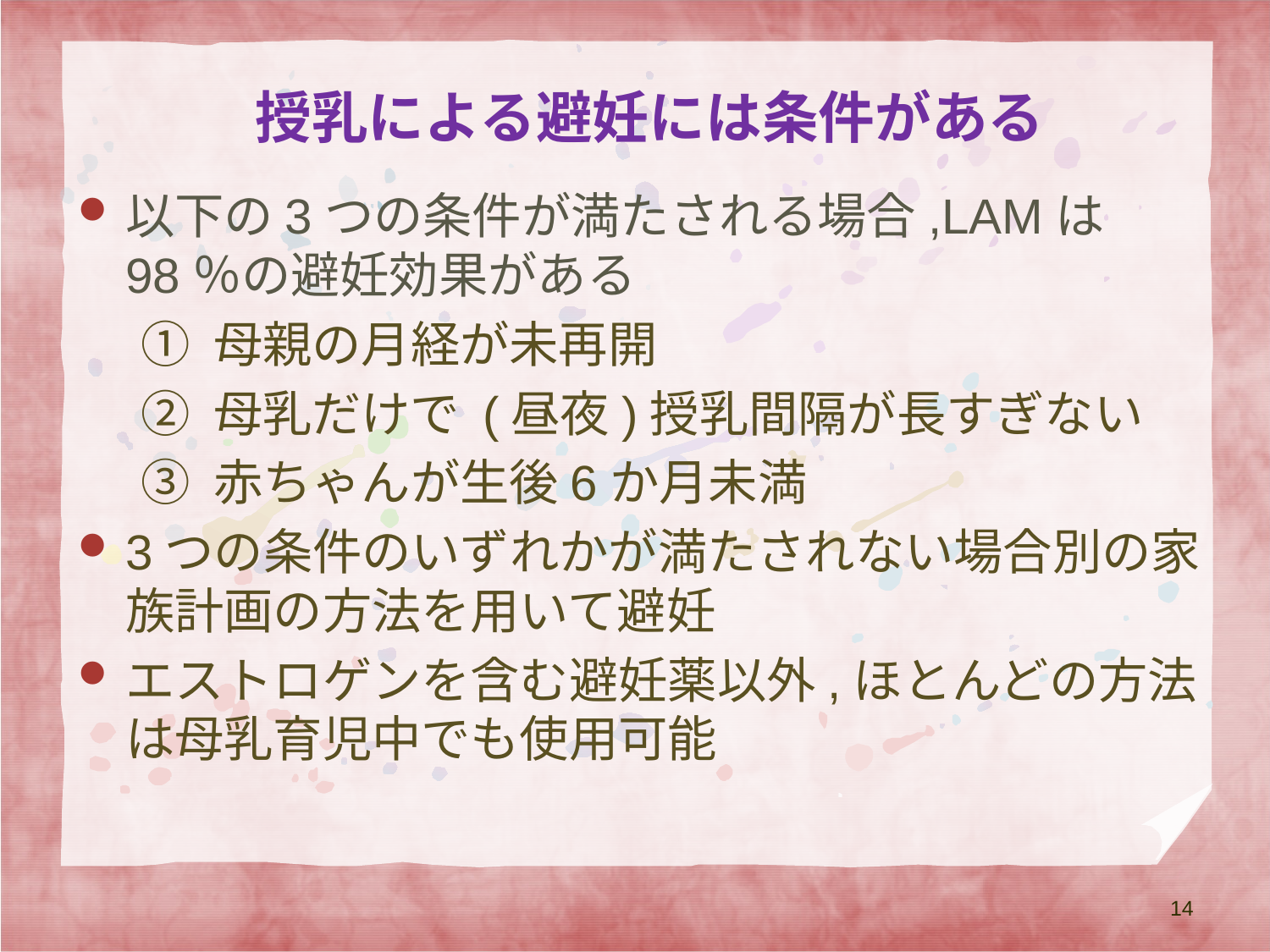

# 授乳による避妊には条件がある
以下の3つの条件が満たされる場合,LAMは98％の避妊効果がある
① 母親の月経が未再開
② 母乳だけで (昼夜)授乳間隔が長すぎない
③ 赤ちゃんが生後6か月未満
3つの条件のいずれかが満たされない場合別の家族計画の方法を用いて避妊
エストロゲンを含む避妊薬以外,ほとんどの方法は母乳育児中でも使用可能
14